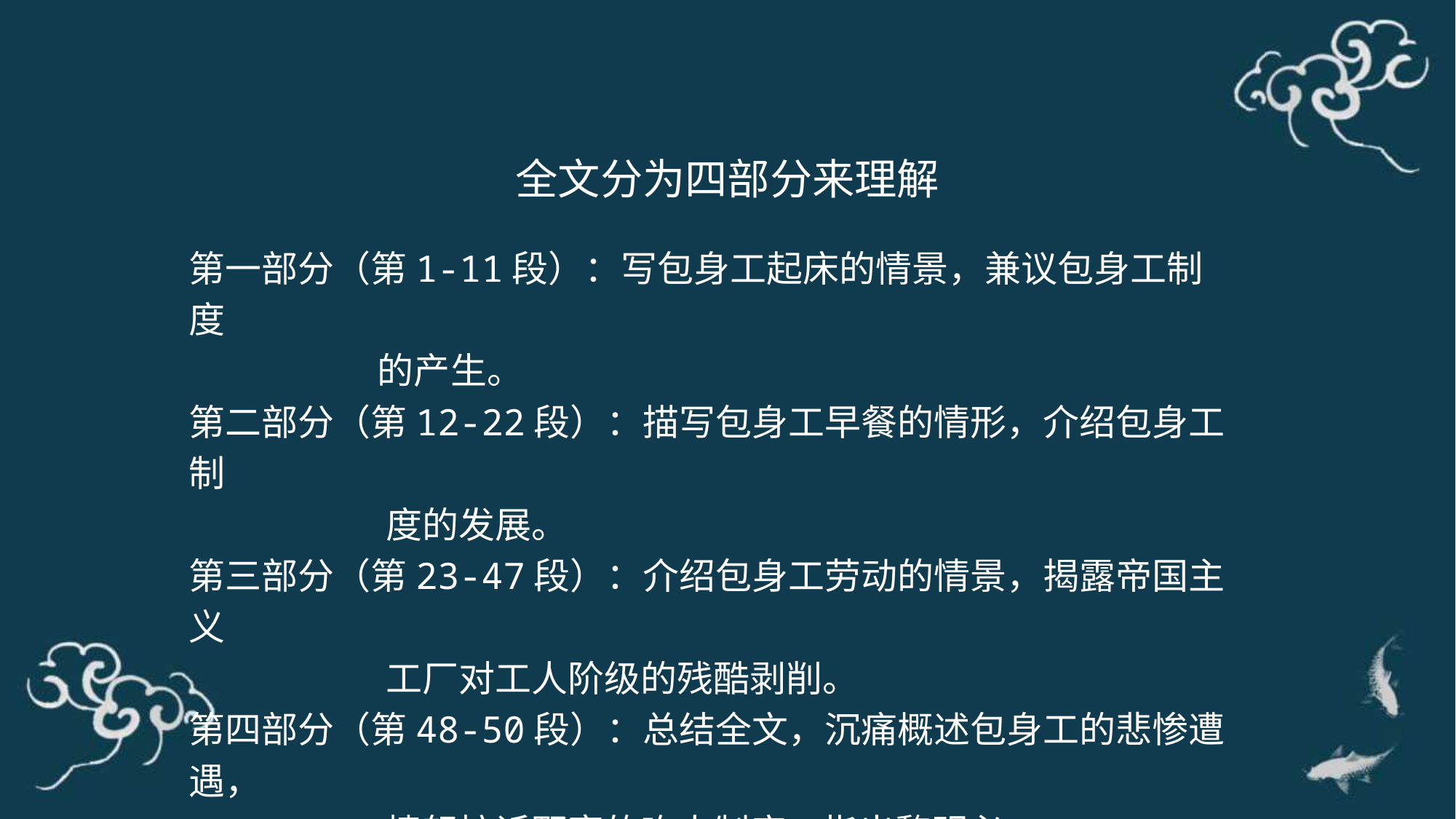

全文分为四部分来理解
第一部分（第1-11段）：写包身工起床的情景，兼议包身工制度
                      的产生。
第二部分（第12-22段）：描写包身工早餐的情形，介绍包身工制
                       度的发展。
第三部分（第23-47段）：介绍包身工劳动的情景，揭露帝国主义
                       工厂对工人阶级的残酷剥削。
第四部分（第48-50段）：总结全文，沉痛概述包身工的悲惨遭遇，
                       愤怒控诉野蛮的吃人制度，指出黎明必
                       将到来。